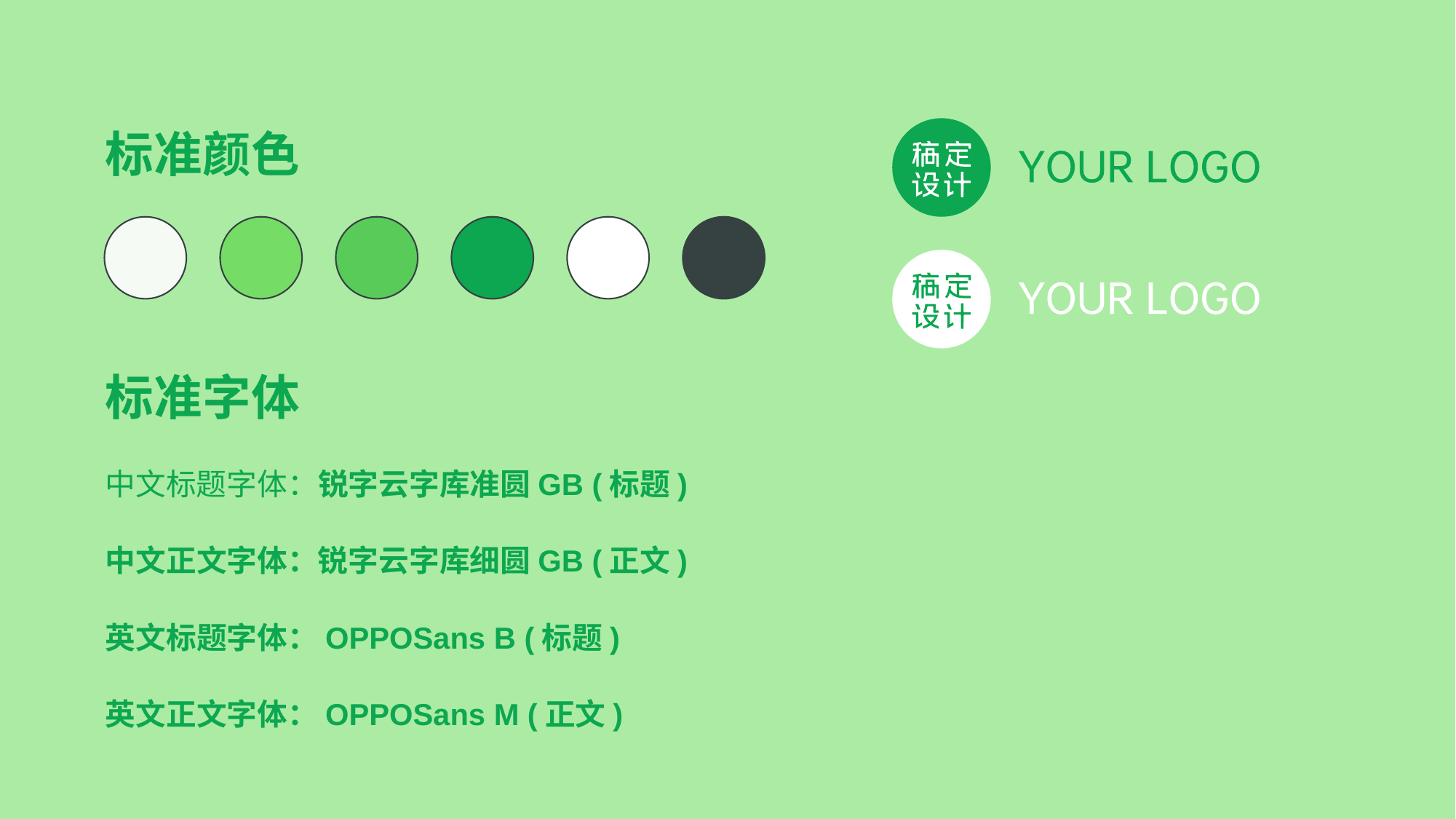

标准颜色

标准字体
中文标题字体：锐字云字库准圆GB (标题)
中文正文字体：锐字云字库细圆GB (正文)
英文标题字体：OPPOSans B (标题)
英文正文字体：OPPOSans M (正文)